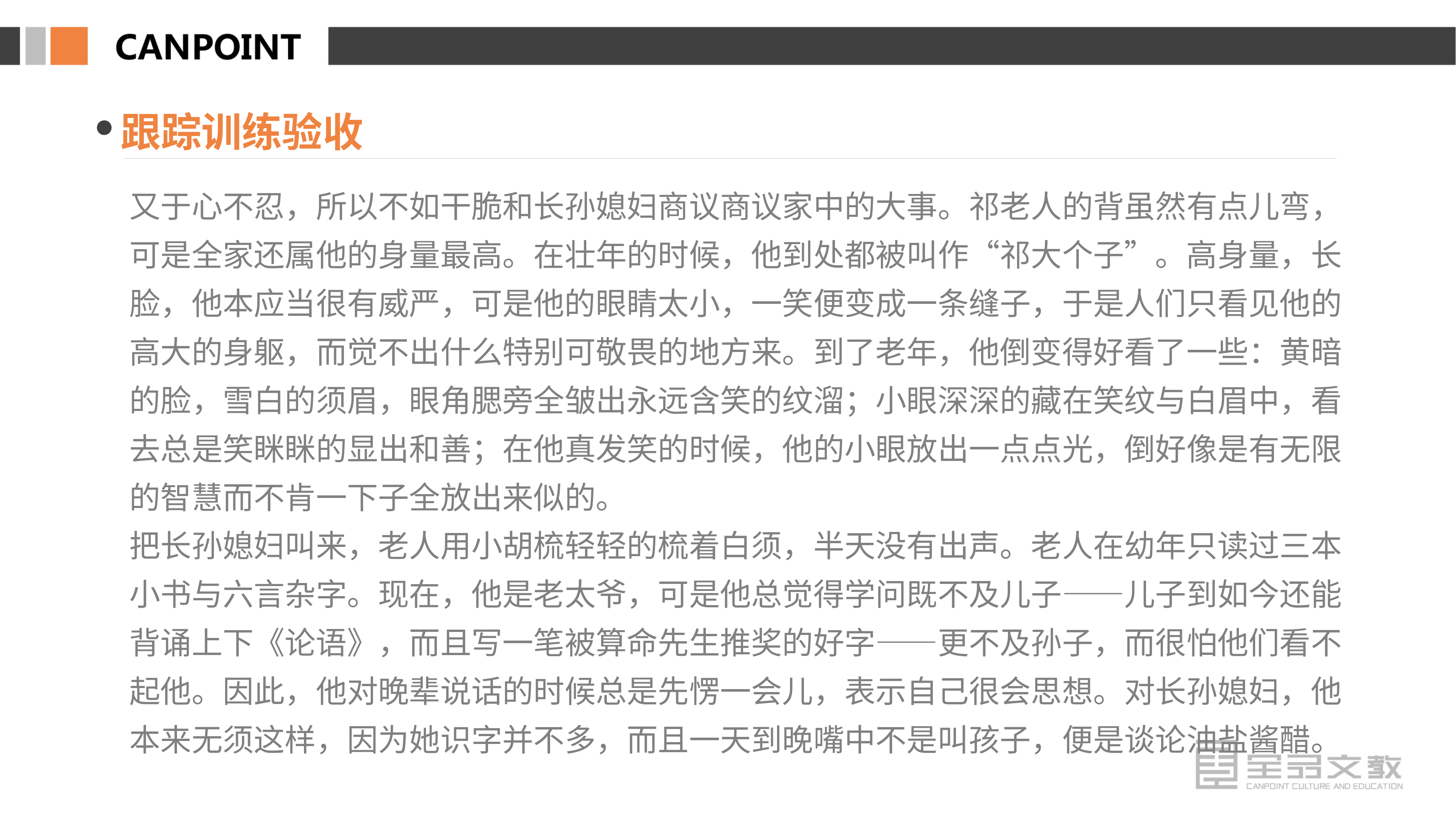

跟踪训练验收

又于心不忍，所以不如干脆和长孙媳妇商议商议家中的大事。祁老人的背虽然有点儿弯，可是全家还属他的身量最高。在壮年的时候，他到处都被叫作“祁大个子”。高身量，长脸，他本应当很有威严，可是他的眼睛太小，一笑便变成一条缝子，于是人们只看见他的高大的身躯，而觉不出什么特别可敬畏的地方来。到了老年，他倒变得好看了一些：黄暗的脸，雪白的须眉，眼角腮旁全皱出永远含笑的纹溜；小眼深深的藏在笑纹与白眉中，看去总是笑眯眯的显出和善；在他真发笑的时候，他的小眼放出一点点光，倒好像是有无限的智慧而不肯一下子全放出来似的。
把长孙媳妇叫来，老人用小胡梳轻轻的梳着白须，半天没有出声。老人在幼年只读过三本小书与六言杂字。现在，他是老太爷，可是他总觉得学问既不及儿子——儿子到如今还能背诵上下《论语》，而且写一笔被算命先生推奖的好字——更不及孙子，而很怕他们看不起他。因此，他对晚辈说话的时候总是先愣一会儿，表示自己很会思想。对长孙媳妇，他本来无须这样，因为她识字并不多，而且一天到晚嘴中不是叫孩子，便是谈论油盐酱醋。